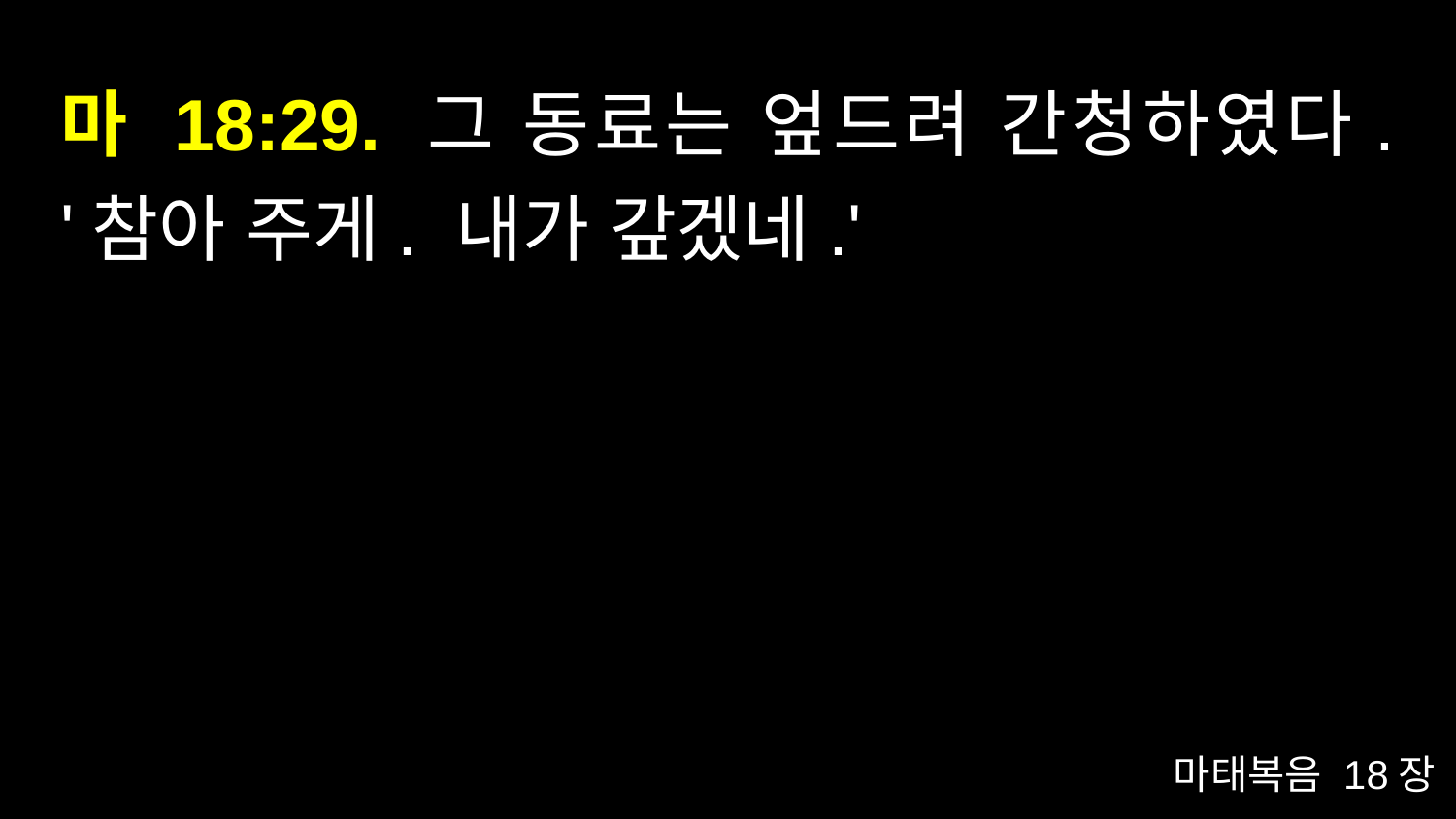

# 마 18:29. 그 동료는 엎드려 간청하였다. '참아 주게. 내가 갚겠네.'
마태복음 18장